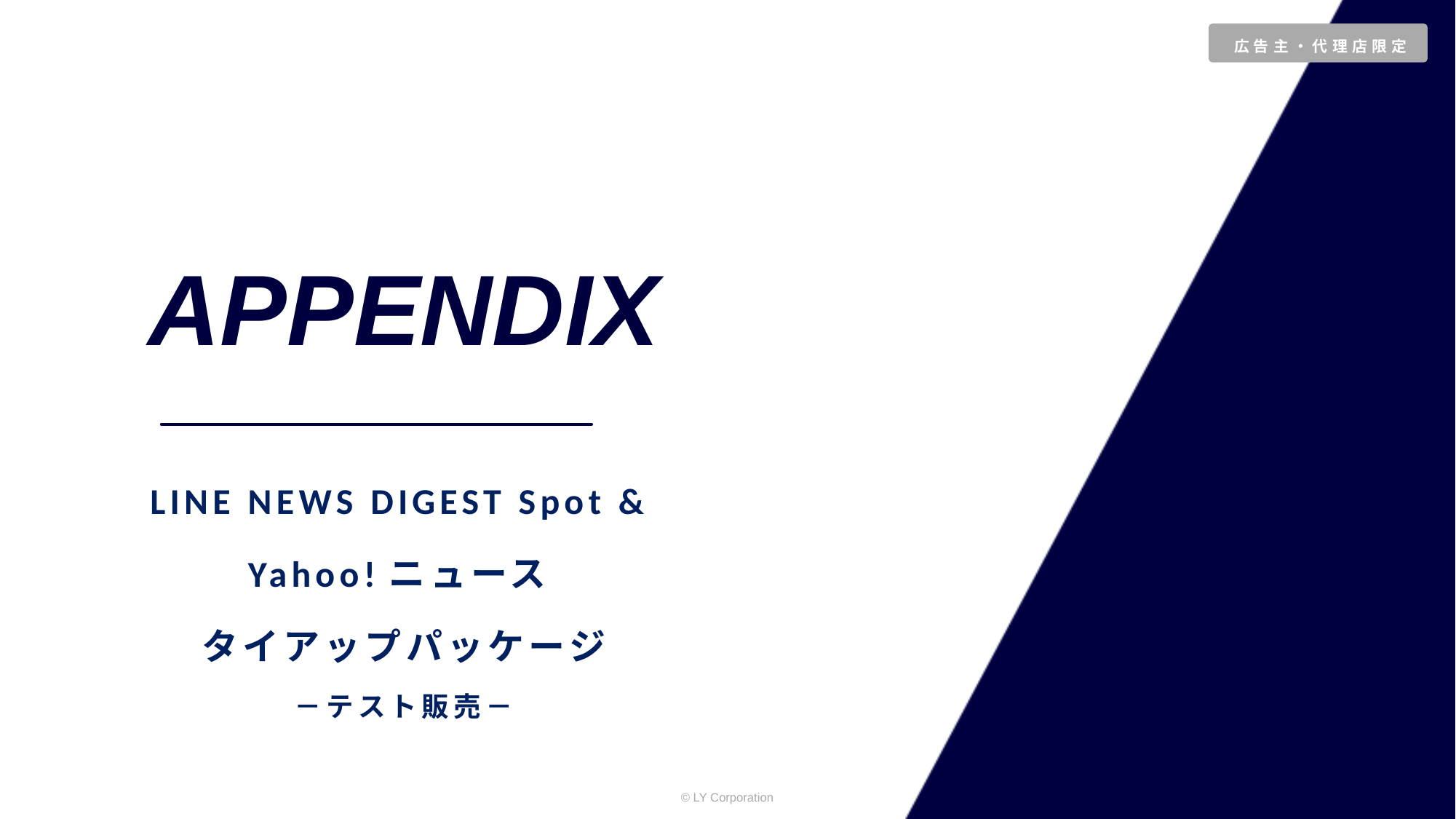

APPENDIX

LINE NEWS DIGEST Spot &
Yahoo!ニュース
タイアップパッケージ
－テスト販売－